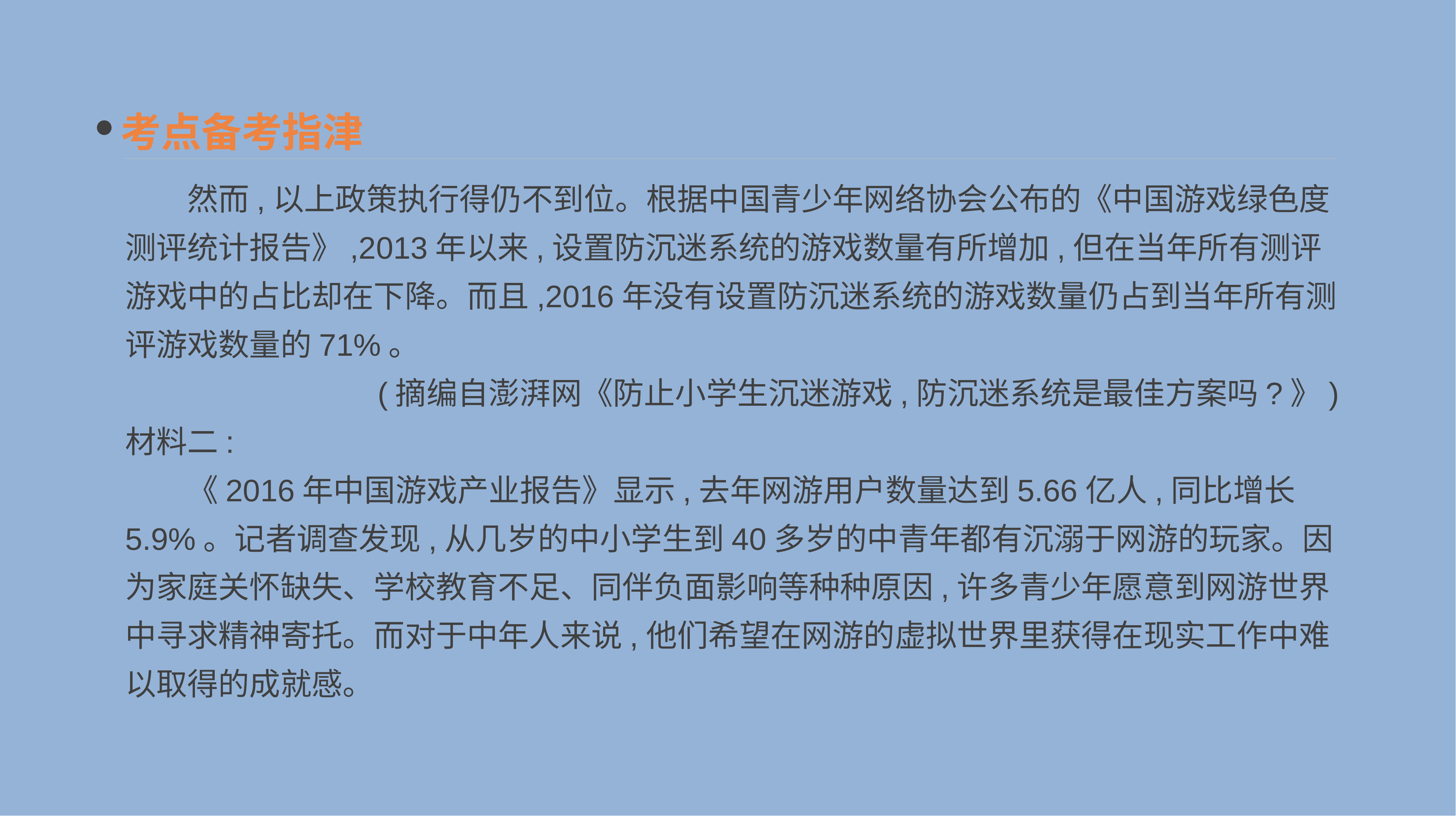

考点备考指津

　　然而,以上政策执行得仍不到位。根据中国青少年网络协会公布的《中国游戏绿色度测评统计报告》,2013年以来,设置防沉迷系统的游戏数量有所增加,但在当年所有测评游戏中的占比却在下降。而且,2016年没有设置防沉迷系统的游戏数量仍占到当年所有测评游戏数量的71%。
(摘编自澎湃网《防止小学生沉迷游戏,防沉迷系统是最佳方案吗?》)
材料二:
　　《2016年中国游戏产业报告》显示,去年网游用户数量达到5.66亿人,同比增长5.9%。记者调查发现,从几岁的中小学生到40多岁的中青年都有沉溺于网游的玩家。因为家庭关怀缺失、学校教育不足、同伴负面影响等种种原因,许多青少年愿意到网游世界中寻求精神寄托。而对于中年人来说,他们希望在网游的虚拟世界里获得在现实工作中难以取得的成就感。